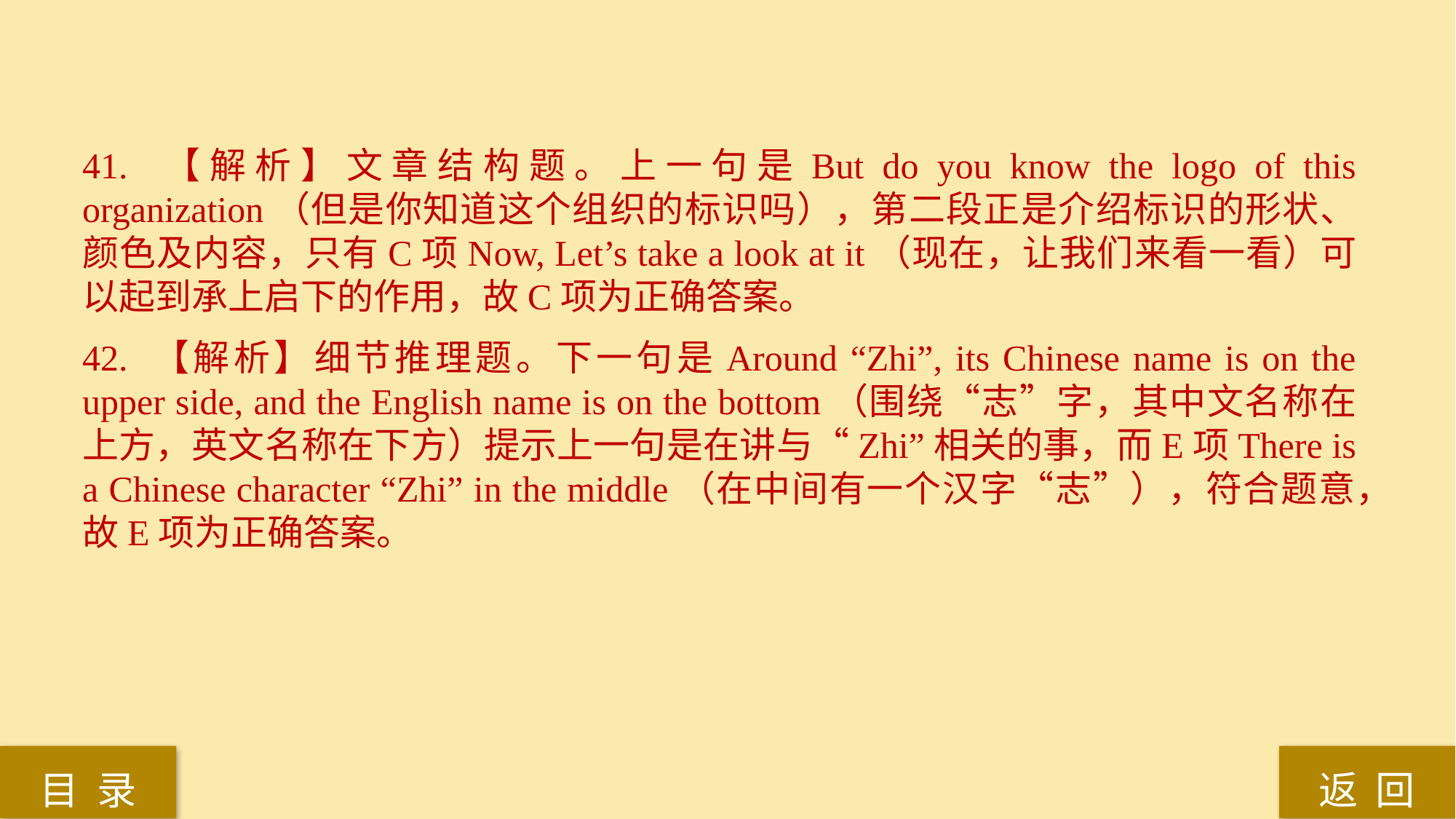

41. 【解析】文章结构题。上一句是But do you know the logo of this organization（但是你知道这个组织的标识吗），第二段正是介绍标识的形状、颜色及内容，只有C项Now, Let’s take a look at it（现在，让我们来看一看）可以起到承上启下的作用，故C项为正确答案。
42. 【解析】细节推理题。下一句是Around “Zhi”, its Chinese name is on the upper side, and the English name is on the bottom（围绕“志”字，其中文名称在上方，英文名称在下方）提示上一句是在讲与“Zhi”相关的事，而E项There is a Chinese character “Zhi” in the middle（在中间有一个汉字“志”），符合题意，故E项为正确答案。
返  回